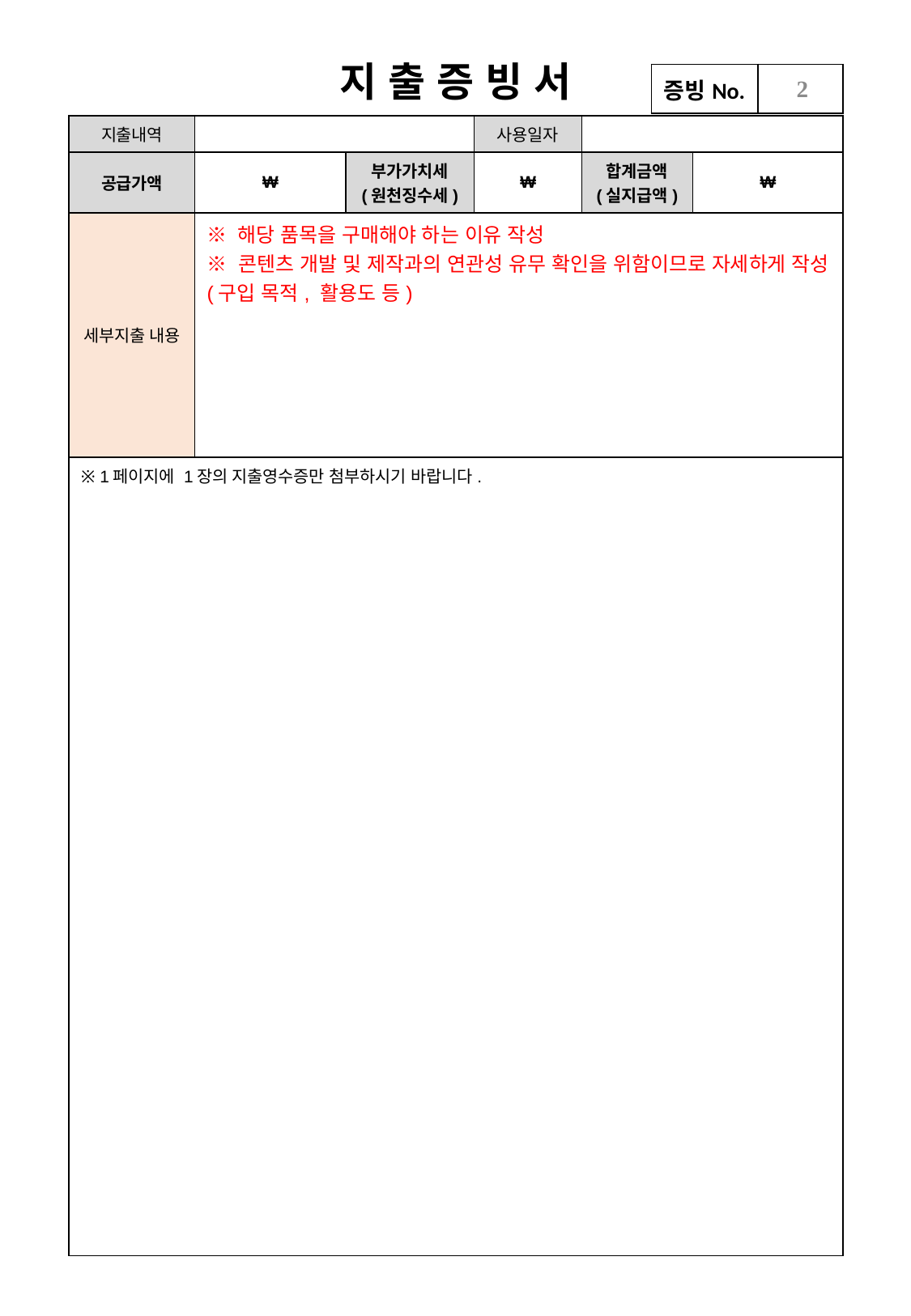

2
| 지출내역 |  |  | 사용일자 |  |  |
| --- | --- | --- | --- | --- | --- |
| 공급가액 | ₩ | 부가가치세 (원천징수세) | ₩ | 합계금액 (실지급액) | ₩ |
| 세부지출 내용 | ※ 해당 품목을 구매해야 하는 이유 작성 ※ 콘텐츠 개발 및 제작과의 연관성 유무 확인을 위함이므로 자세하게 작성(구입 목적, 활용도 등) |  |  |  |  |
| ※ 1페이지에 1장의 지출영수증만 첨부하시기 바랍니다. |  |  |  |  |  |